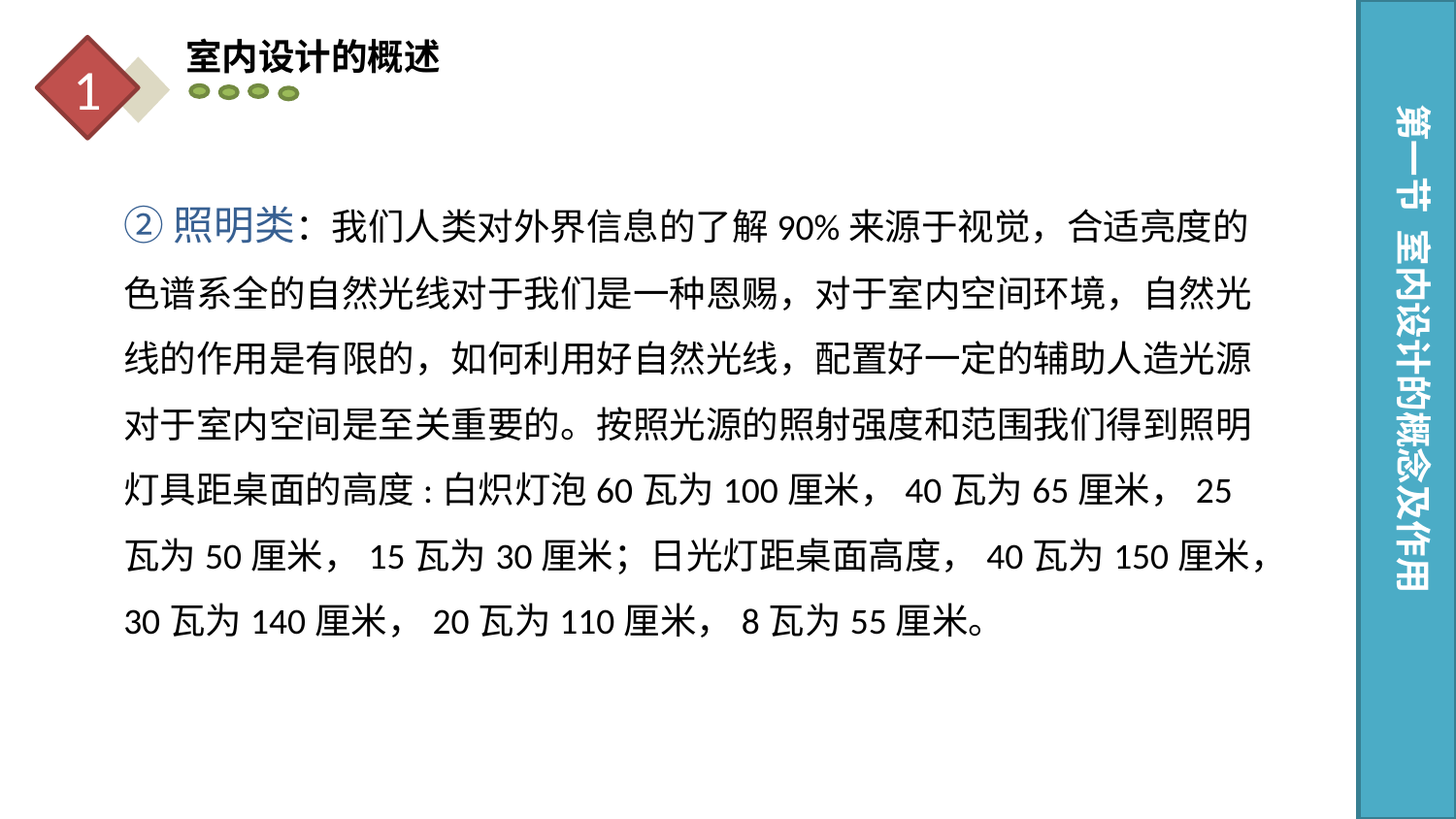

室内设计的概述
1

第一节  室内设计的概念及作用
②照明类：我们人类对外界信息的了解90%来源于视觉，合适亮度的色谱系全的自然光线对于我们是一种恩赐，对于室内空间环境，自然光线的作用是有限的，如何利用好自然光线，配置好一定的辅助人造光源对于室内空间是至关重要的。按照光源的照射强度和范围我们得到照明灯具距桌面的高度:白炽灯泡60瓦为100厘米，40瓦为65厘米，25瓦为50厘米，15瓦为30厘米；日光灯距桌面高度，40瓦为150厘米，30瓦为140厘米，20瓦为110厘米，8瓦为55厘米。